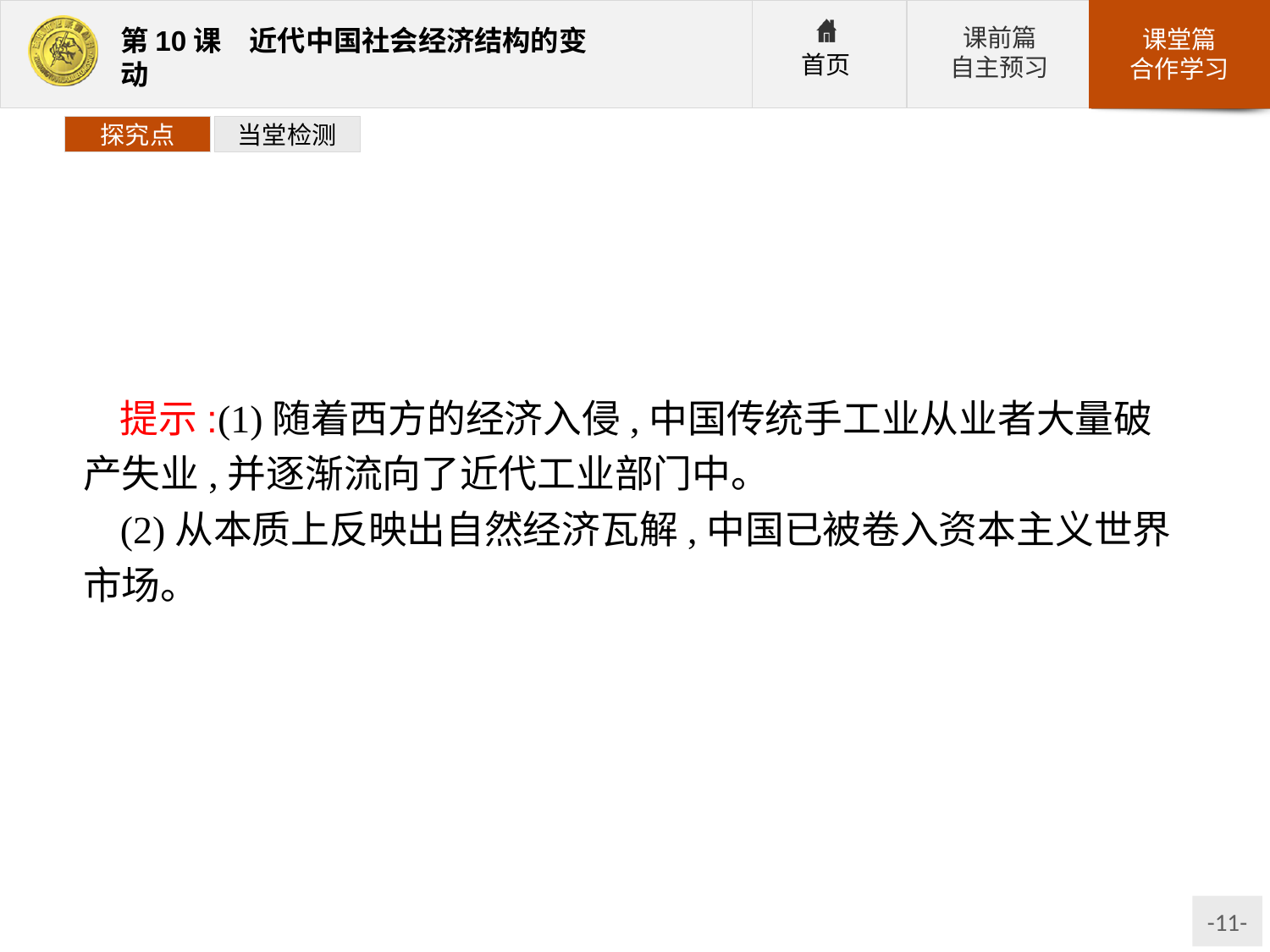

探究点
当堂检测
提示:(1)随着西方的经济入侵,中国传统手工业从业者大量破产失业,并逐渐流向了近代工业部门中。
(2)从本质上反映出自然经济瓦解,中国已被卷入资本主义世界市场。